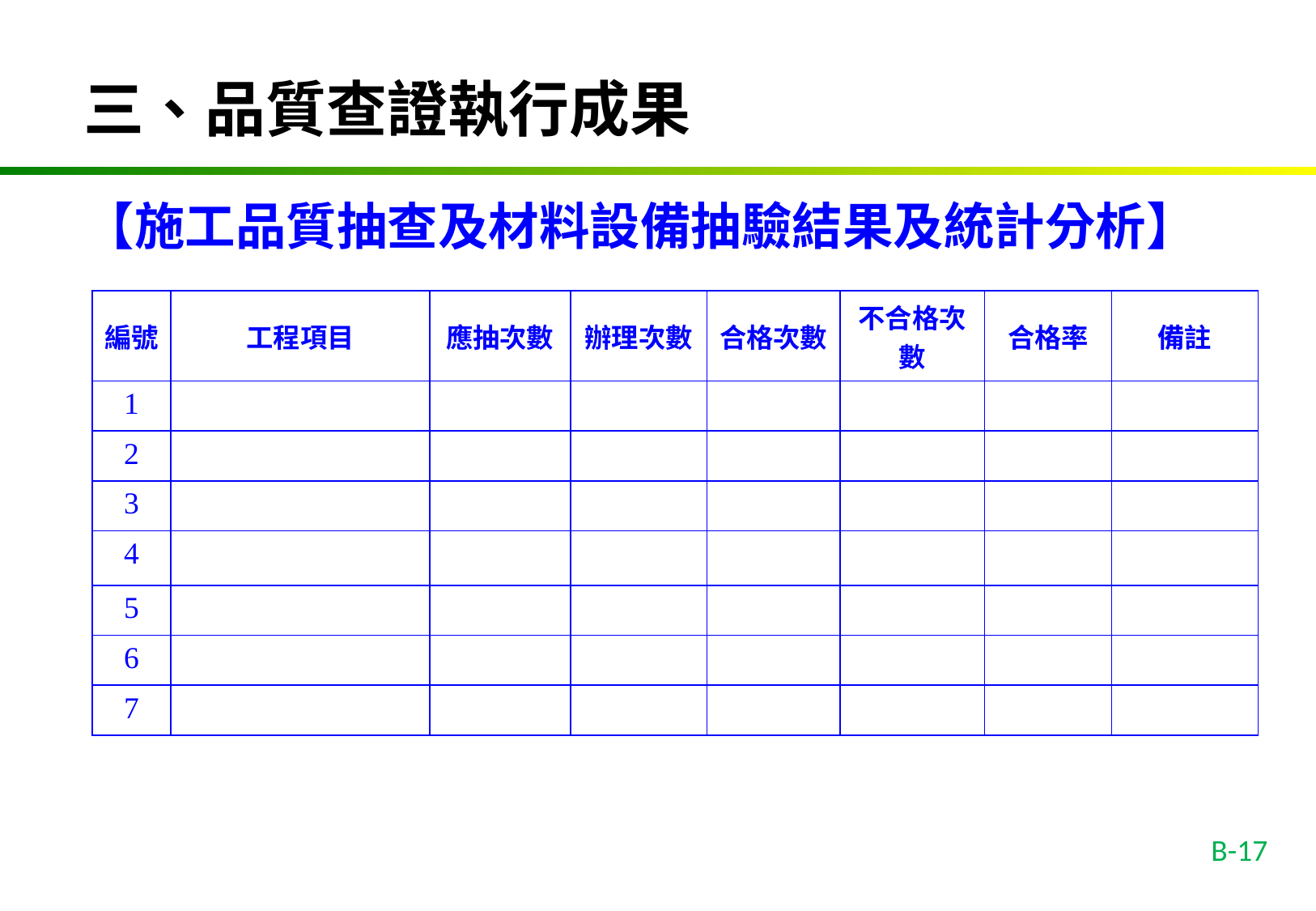

三、品質查證執行成果

【施工品質抽查及材料設備抽驗結果及統計分析】
| 編號 | 工程項目 | 應抽次數 | 辦理次數 | 合格次數 | 不合格次數 | 合格率 | 備註 |
| --- | --- | --- | --- | --- | --- | --- | --- |
| 1 |  |  |  |  |  |  |  |
| 2 |  |  |  |  |  |  |  |
| 3 |  |  |  |  |  |  |  |
| 4 |  |  |  |  |  |  |  |
| 5 |  |  |  |  |  |  |  |
| 6 |  |  |  |  |  |  |  |
| 7 |  |  |  |  |  |  |  |
B-17